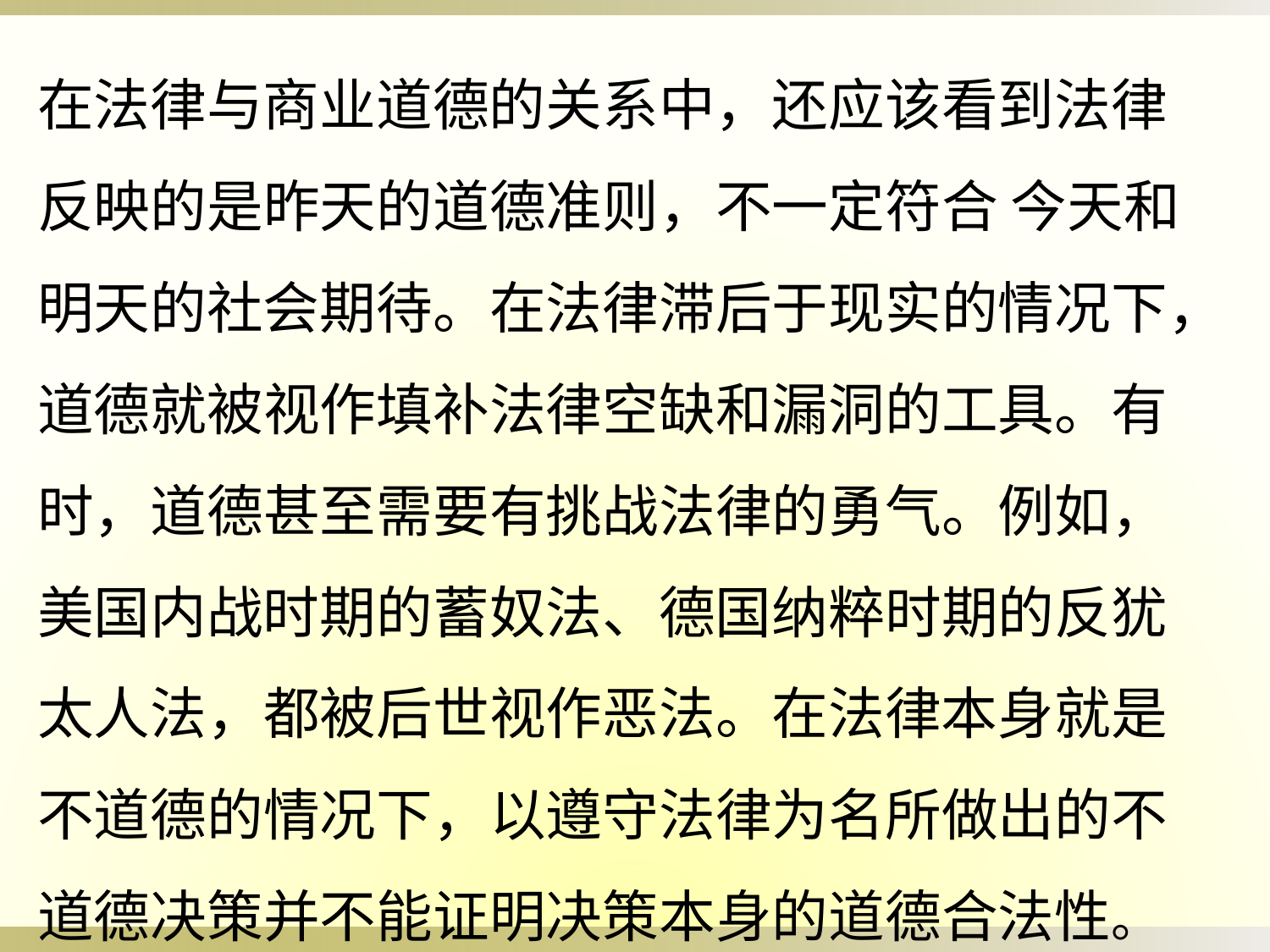

在法律与商业道德的关系中，还应该看到法律反映的是昨天的道德准则，不一定符合 今天和明天的社会期待。在法律滞后于现实的情况下，道德就被视作填补法律空缺和漏洞的工具。有时，道德甚至需要有挑战法律的勇气。例如，美国内战时期的蓄奴法、德国纳粹时期的反犹太人法，都被后世视作恶法。在法律本身就是不道德的情况下，以遵守法律为名所做出的不道德决策并不能证明决策本身的道德合法性。